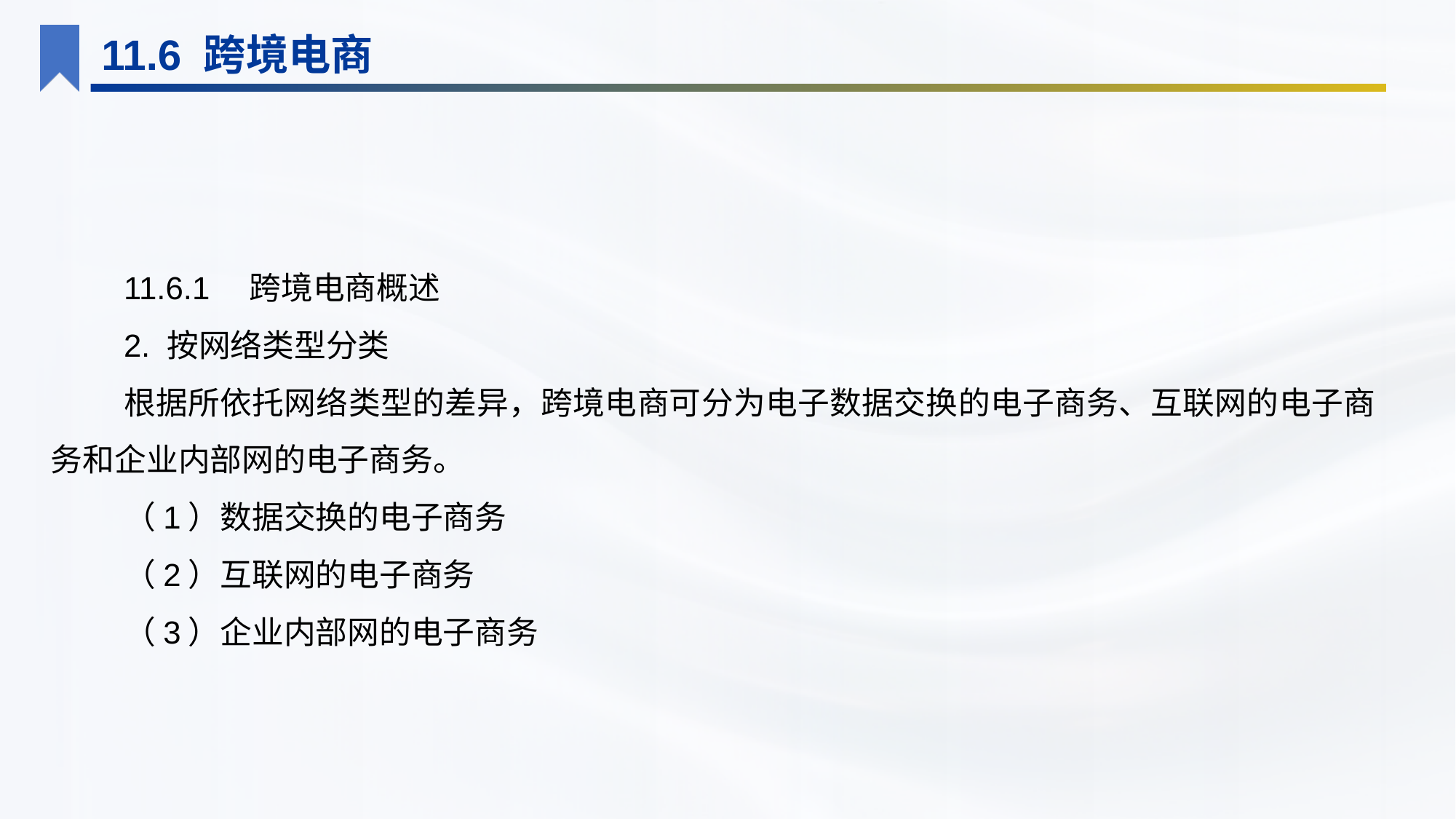

11.6 跨境电商
11.6.1　跨境电商概述
2. 按网络类型分类
根据所依托网络类型的差异，跨境电商可分为电子数据交换的电子商务、互联网的电子商务和企业内部网的电子商务。
（1）数据交换的电子商务
（2）互联网的电子商务
（3）企业内部网的电子商务